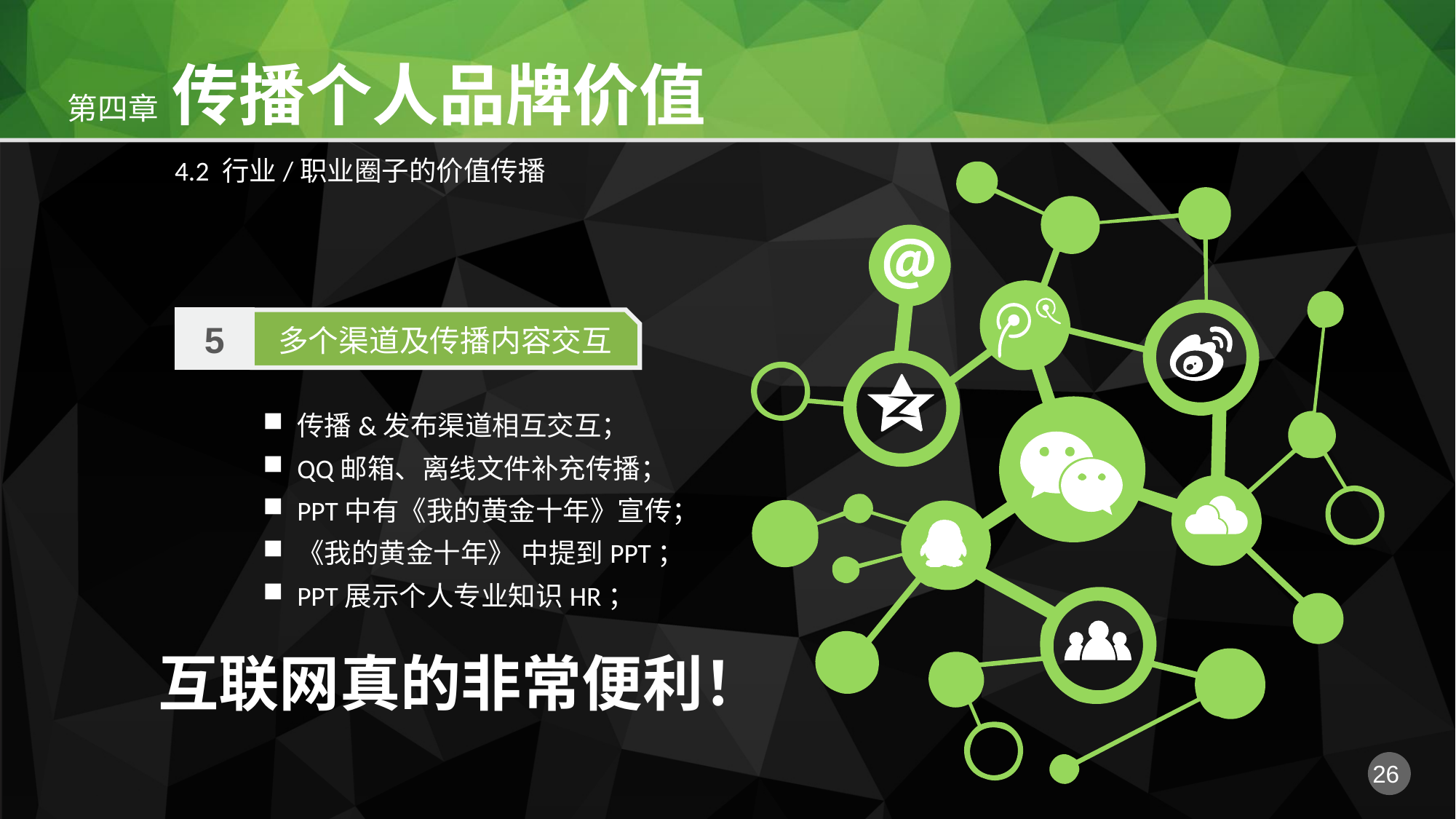

4.2 行业/职业圈子的价值传播

5
多个渠道及传播内容交互

传播&发布渠道相互交互；
QQ邮箱、离线文件补充传播；
PPT中有《我的黄金十年》宣传；
《我的黄金十年》 中提到PPT；
PPT展示个人专业知识HR；

互联网真的非常便利！